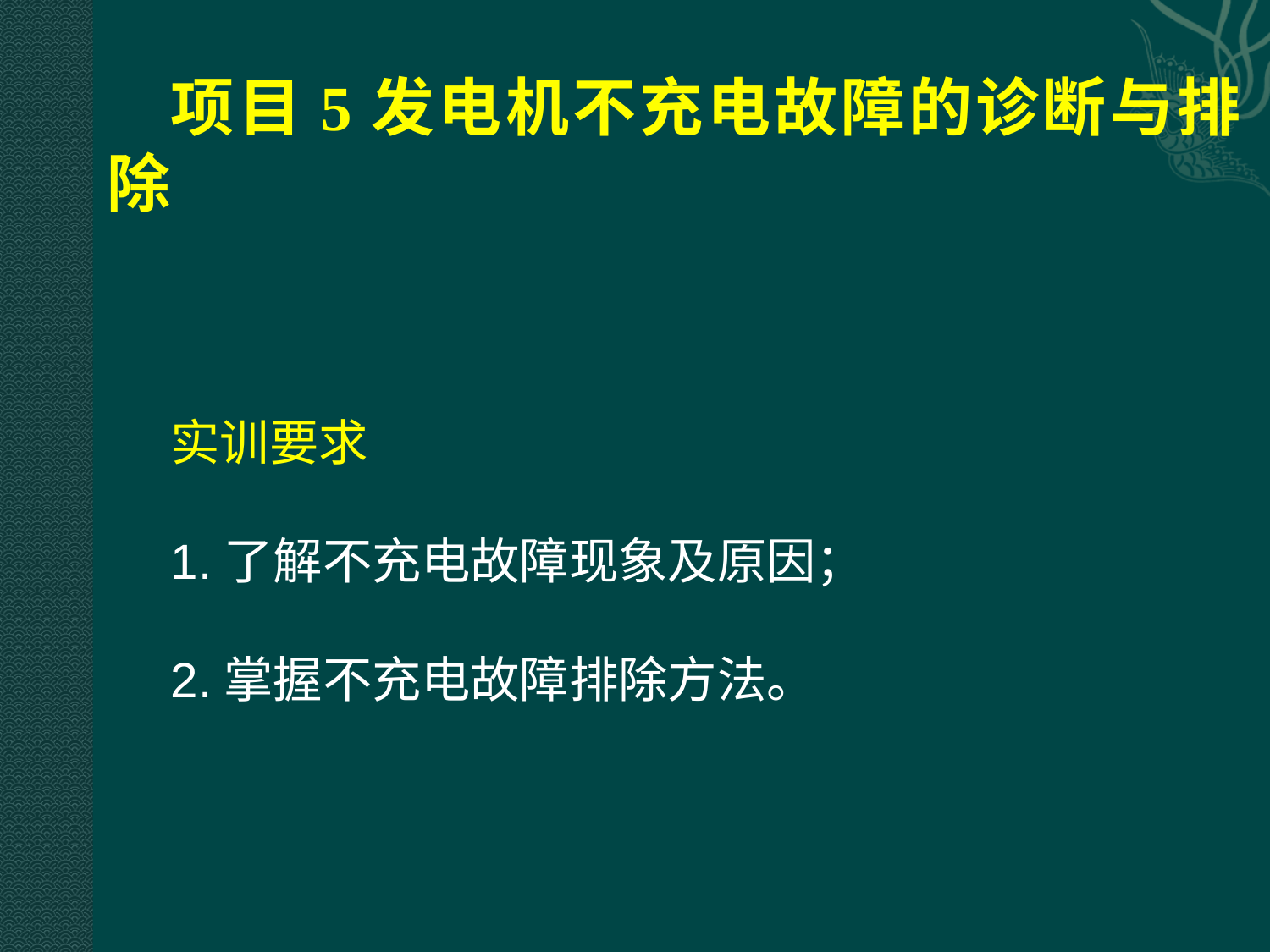

项目5发电机不充电故障的诊断与排除
实训要求
1.了解不充电故障现象及原因；
2.掌握不充电故障排除方法。